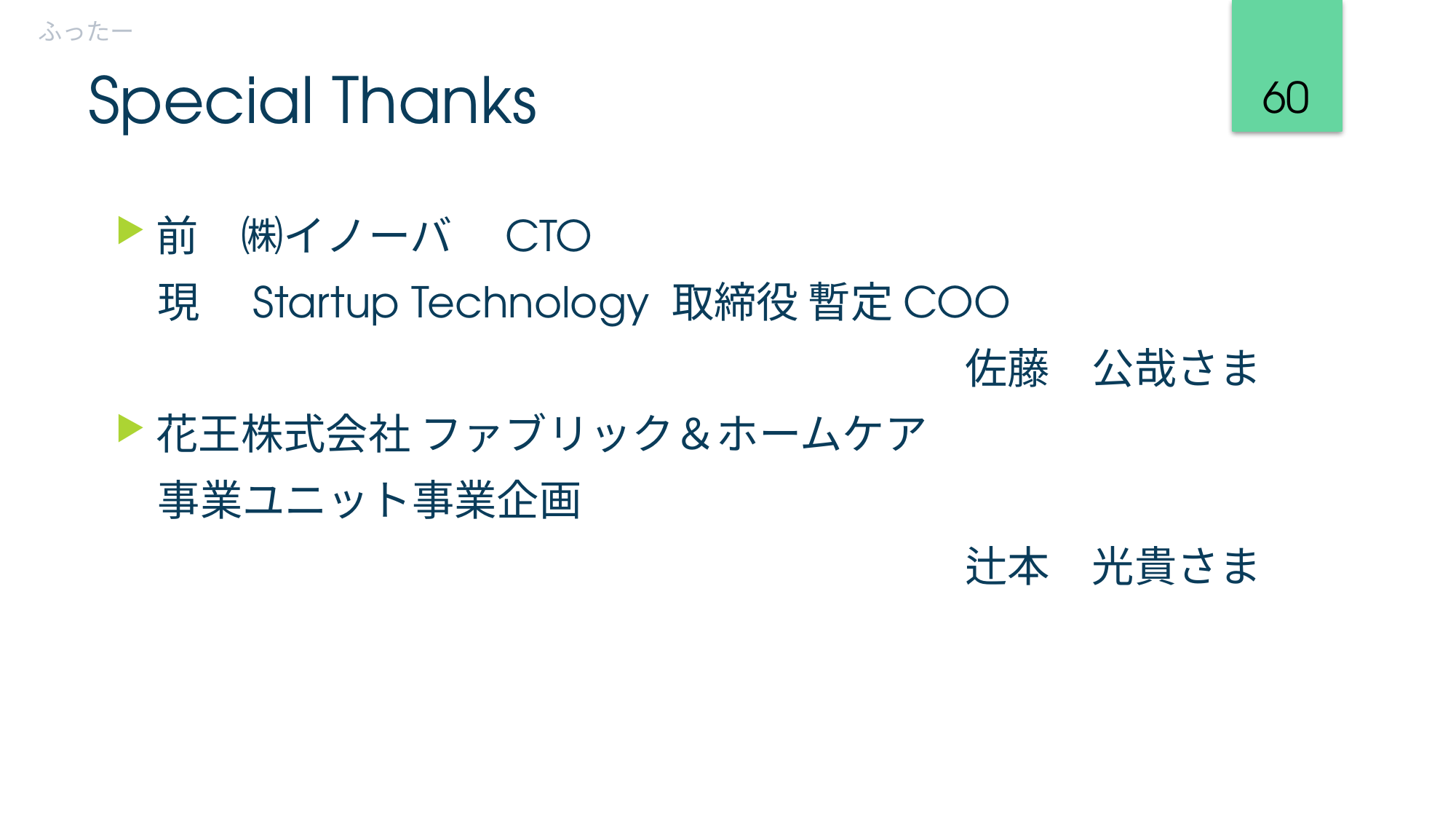

ふったー
60
# Special Thanks
前　㈱イノーバ　CTO
　現　Startup Technology 取締役 暫定COO
佐藤　公哉さま
花王株式会社 ファブリック＆ホームケア
　事業ユニット事業企画
辻本　光貴さま